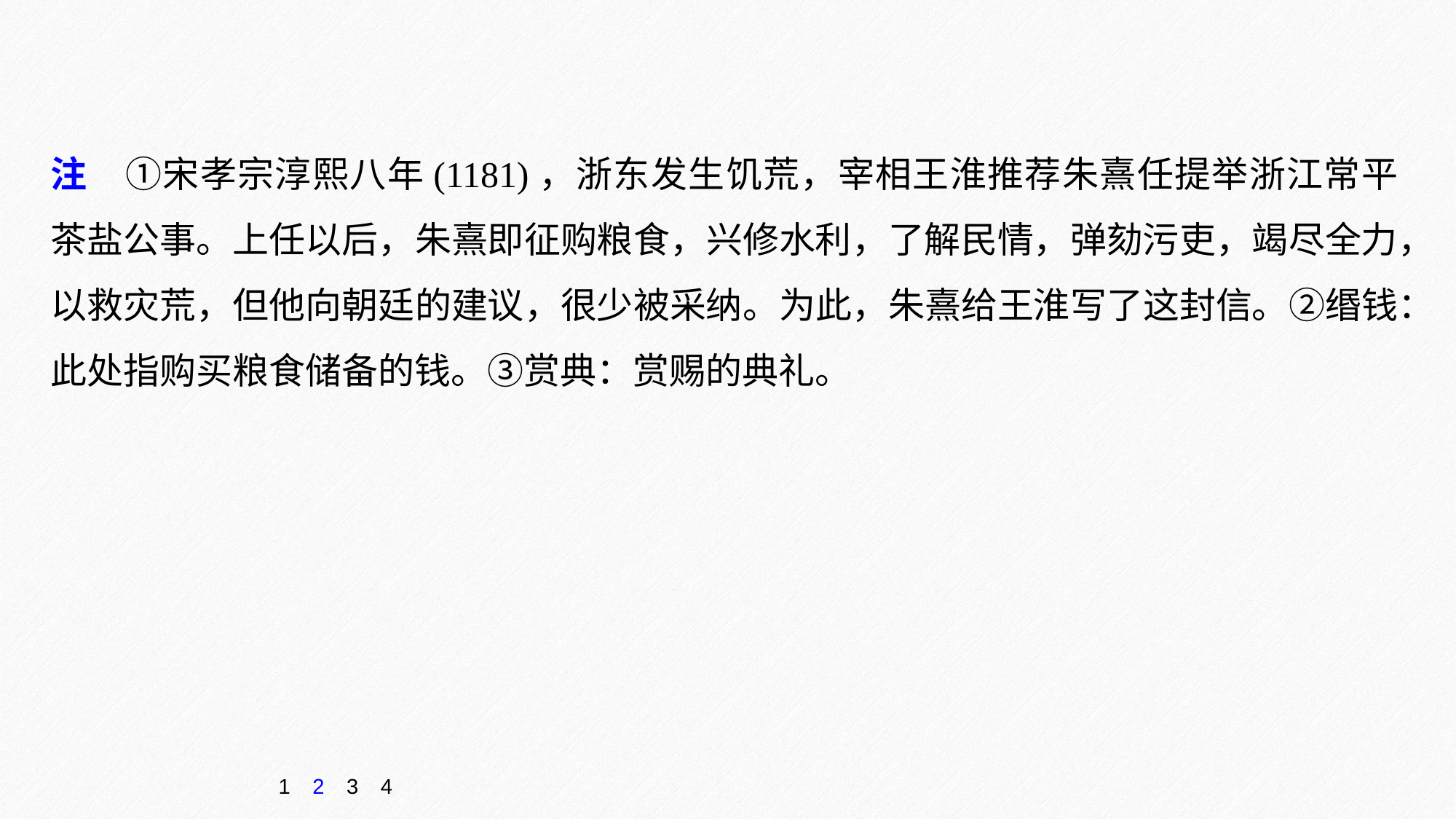

注　①宋孝宗淳熙八年(1181)，浙东发生饥荒，宰相王淮推荐朱熹任提举浙江常平茶盐公事。上任以后，朱熹即征购粮食，兴修水利，了解民情，弹劾污吏，竭尽全力，以救灾荒，但他向朝廷的建议，很少被采纳。为此，朱熹给王淮写了这封信。②缗钱：此处指购买粮食储备的钱。③赏典：赏赐的典礼。
1
2
3
4